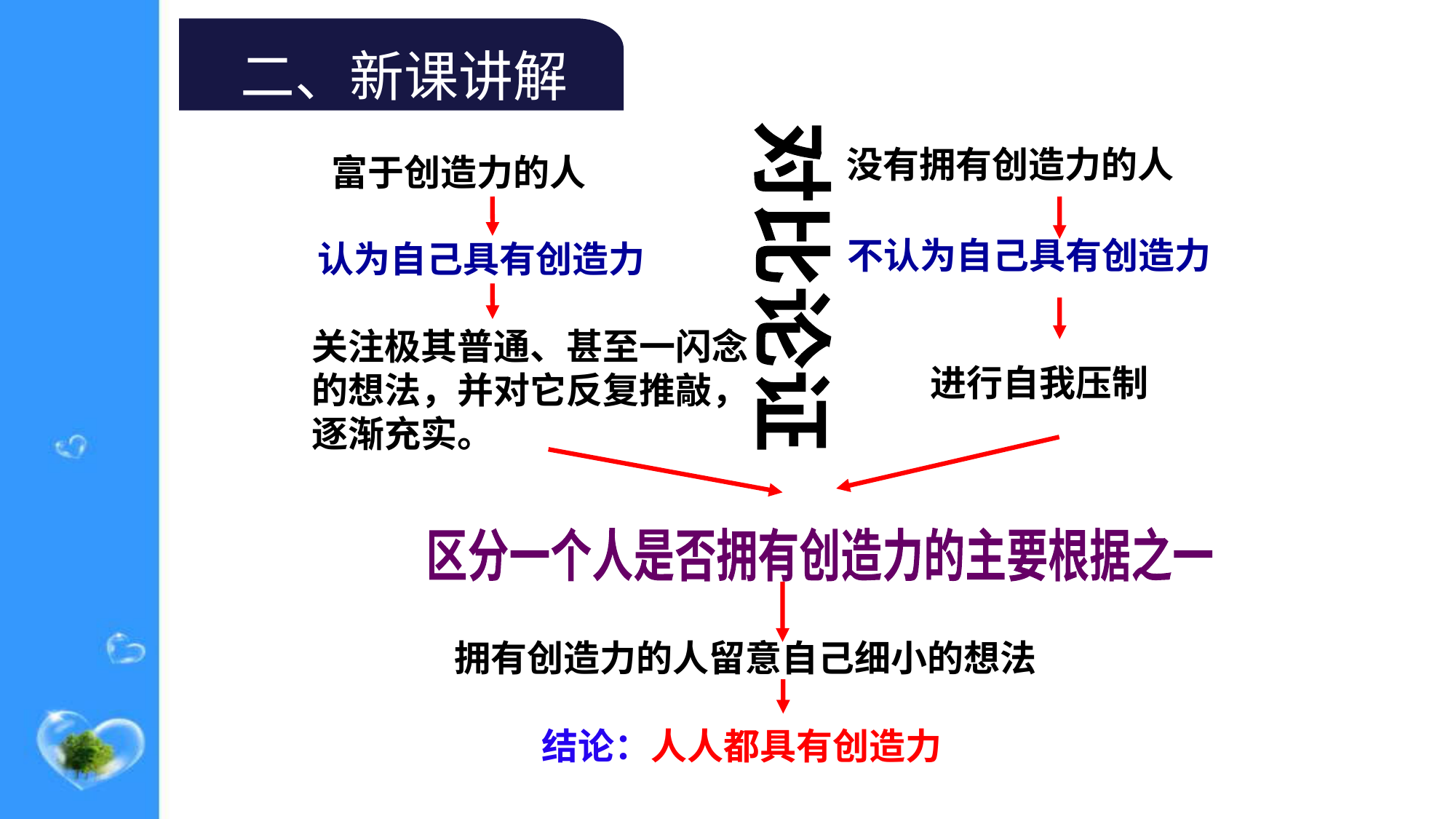

二、新课讲解

没有拥有创造力的人
富于创造力的人

不认为自己具有创造力
认为自己具有创造力
对比论证

关注极其普通、甚至一闪念的想法，并对它反复推敲，逐渐充实。
进行自我压制

区分一个人是否拥有创造力的主要根据之一

　　拥有创造力的人留意自己细小的想法

　结论：人人都具有创造力